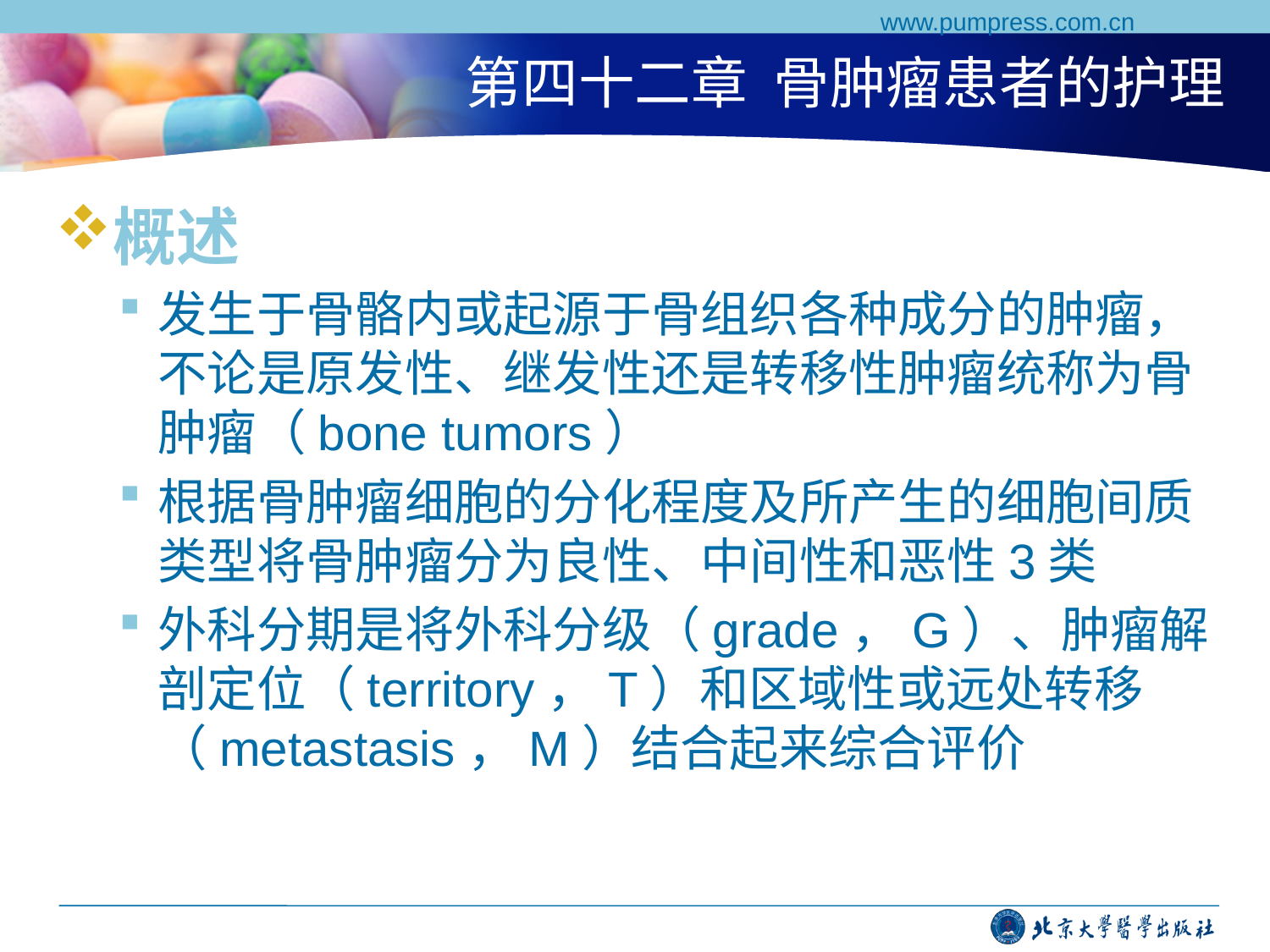

www.pumpress.com.cn
# 第四十二章  骨肿瘤患者的护理
概述
发生于骨骼内或起源于骨组织各种成分的肿瘤，不论是原发性、继发性还是转移性肿瘤统称为骨肿瘤（bone tumors）
根据骨肿瘤细胞的分化程度及所产生的细胞间质类型将骨肿瘤分为良性、中间性和恶性3类
外科分期是将外科分级（grade，G）、肿瘤解剖定位（territory，T）和区域性或远处转移（metastasis，M）结合起来综合评价